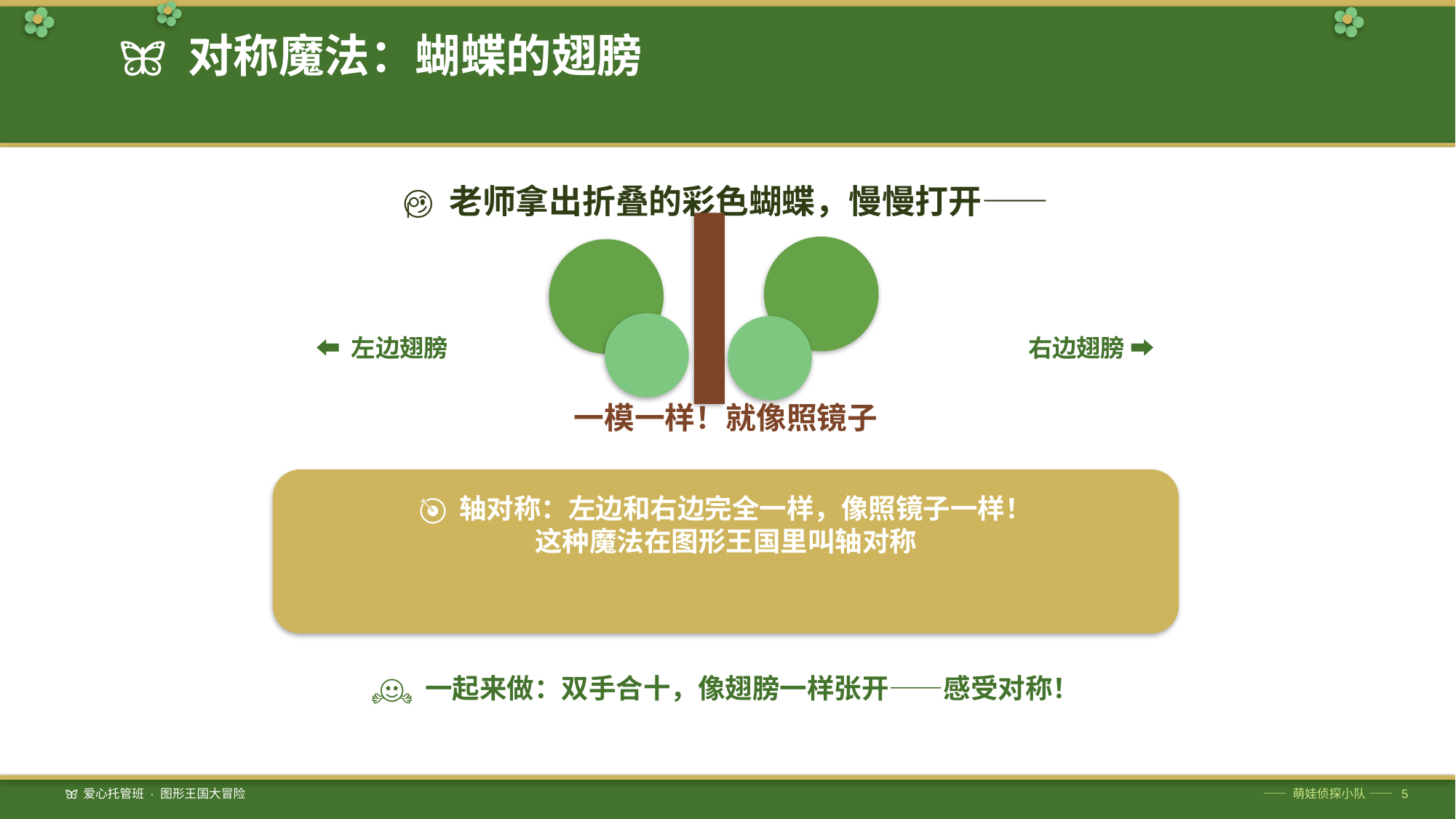

🦋 对称魔法：蝴蝶的翅膀

🧐 老师拿出折叠的彩色蝴蝶，慢慢打开——

⬅️ 左边翅膀
右边翅膀 ➡️
一模一样！就像照镜子

🎯 轴对称：左边和右边完全一样，像照镜子一样！
这种魔法在图形王国里叫轴对称
🤗 一起来做：双手合十，像翅膀一样张开——感受对称！

🦋 爱心托管班 · 图形王国大冒险
—— 萌娃侦探小队 ——  5